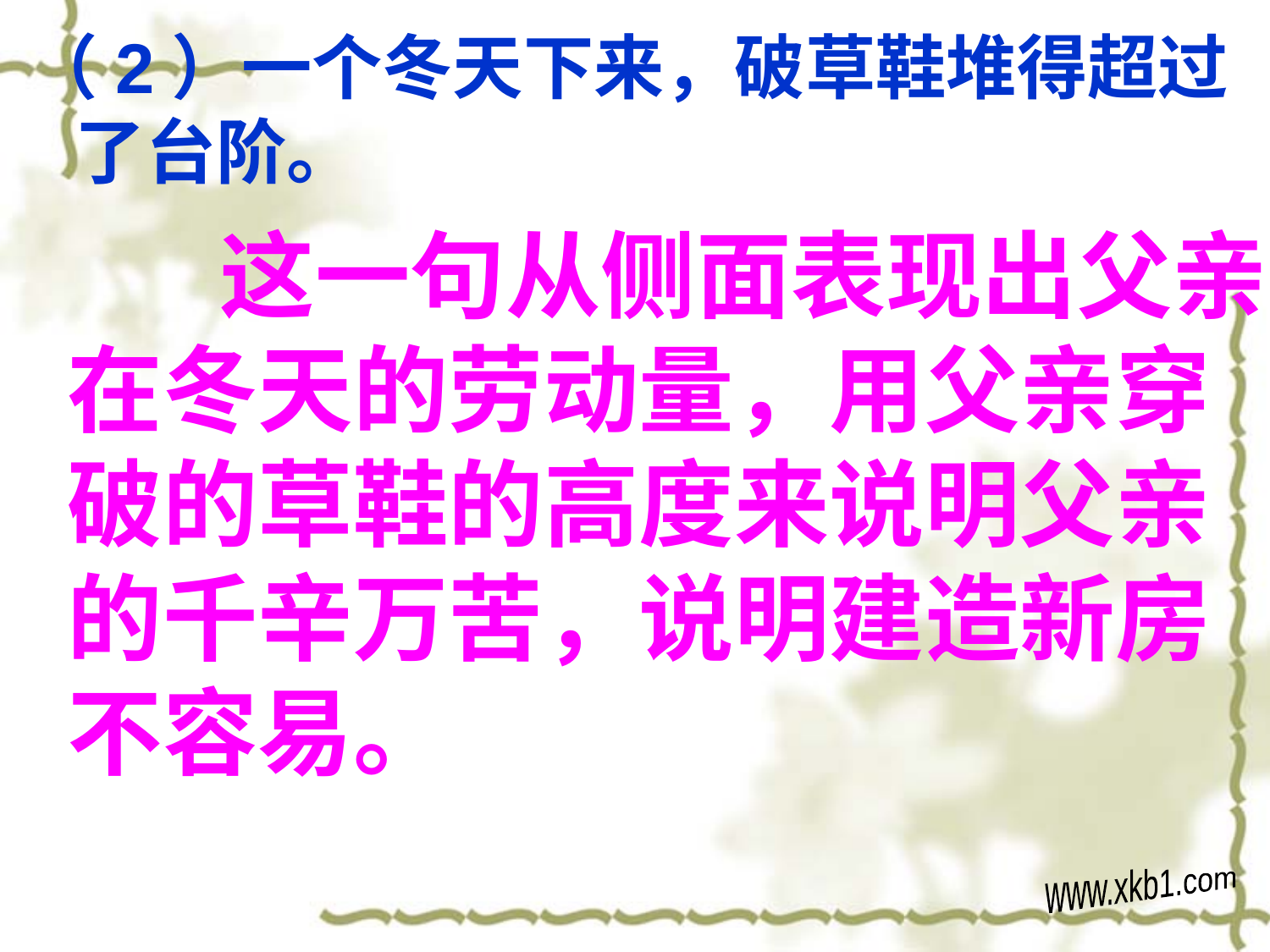

（2）一个冬天下来，破草鞋堆得超过了台阶。
      这一句从侧面表现出父亲在冬天的劳动量，用父亲穿破的草鞋的高度来说明父亲的千辛万苦，说明建造新房不容易。
www.xkb1.com